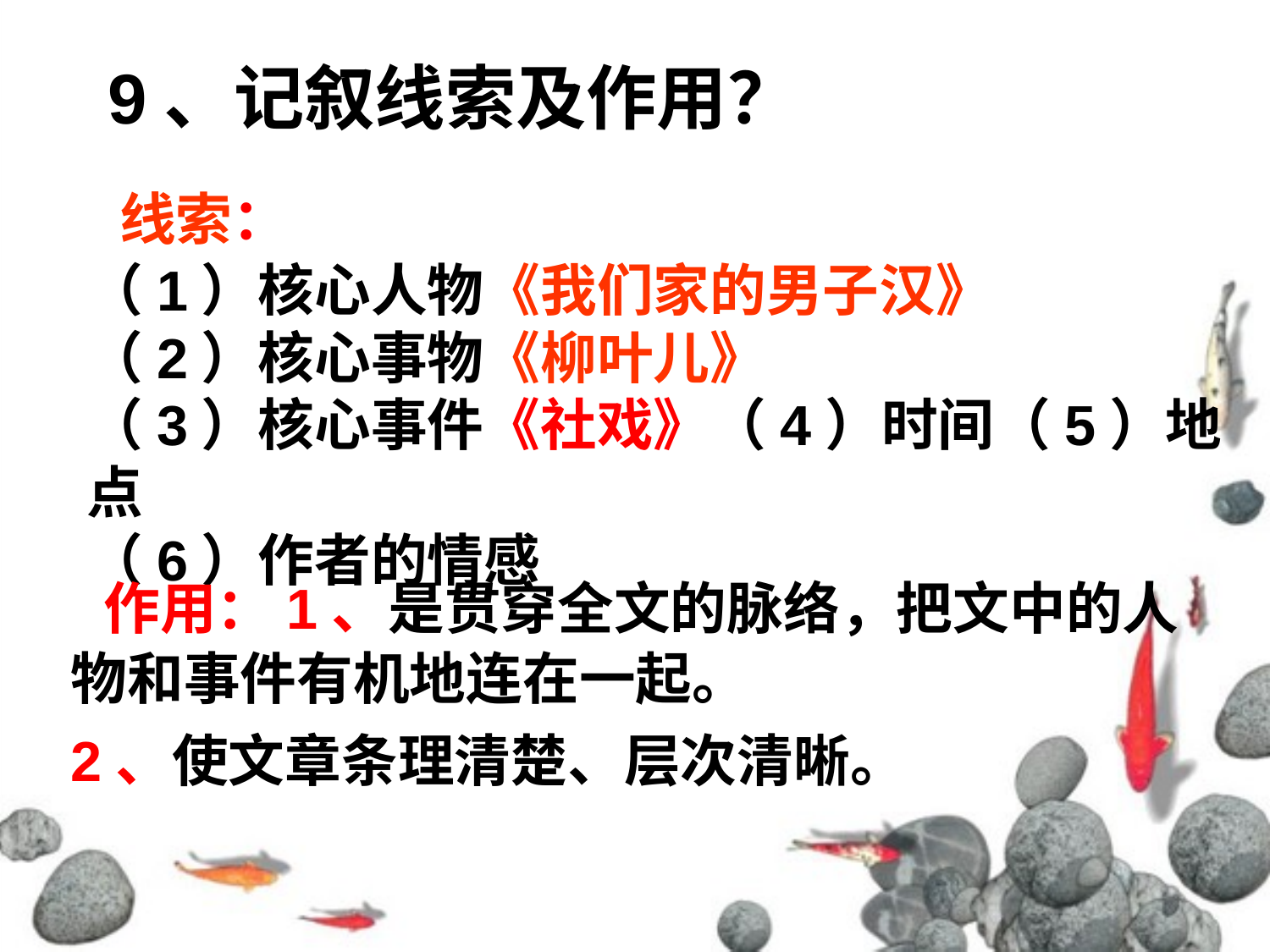

9、记叙线索及作用？

 线索：
（1）核心人物《我们家的男子汉》
（2）核心事物《柳叶儿》
（3）核心事件《社戏》（4）时间（5）地点
（6）作者的情感

 作用：1、是贯穿全文的脉络，把文中的人物和事件有机地连在一起。
2、使文章条理清楚、层次清晰。